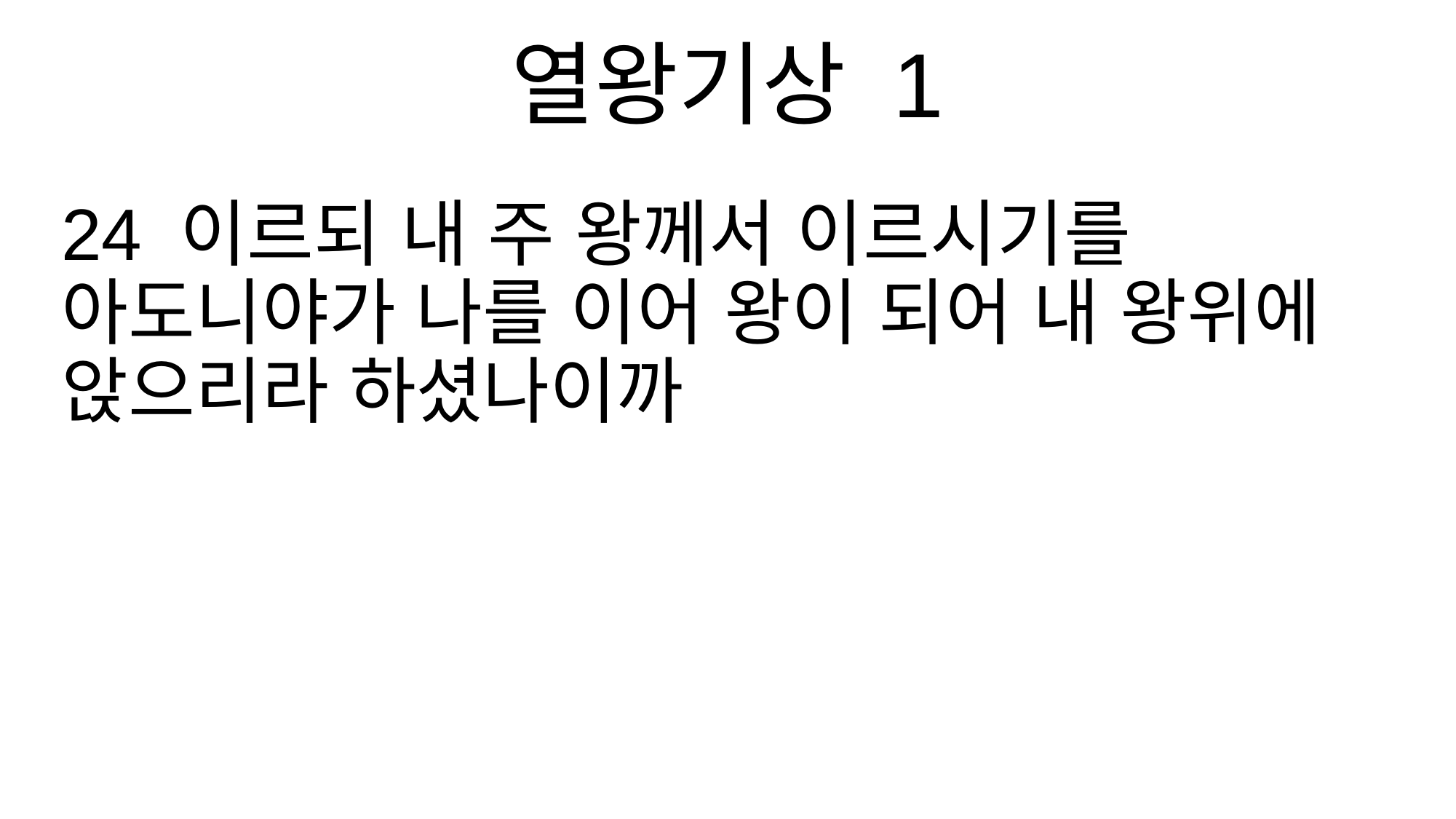

열왕기상 1
24 이르되 내 주 왕께서 이르시기를 아도니야가 나를 이어 왕이 되어 내 왕위에 앉으리라 하셨나이까